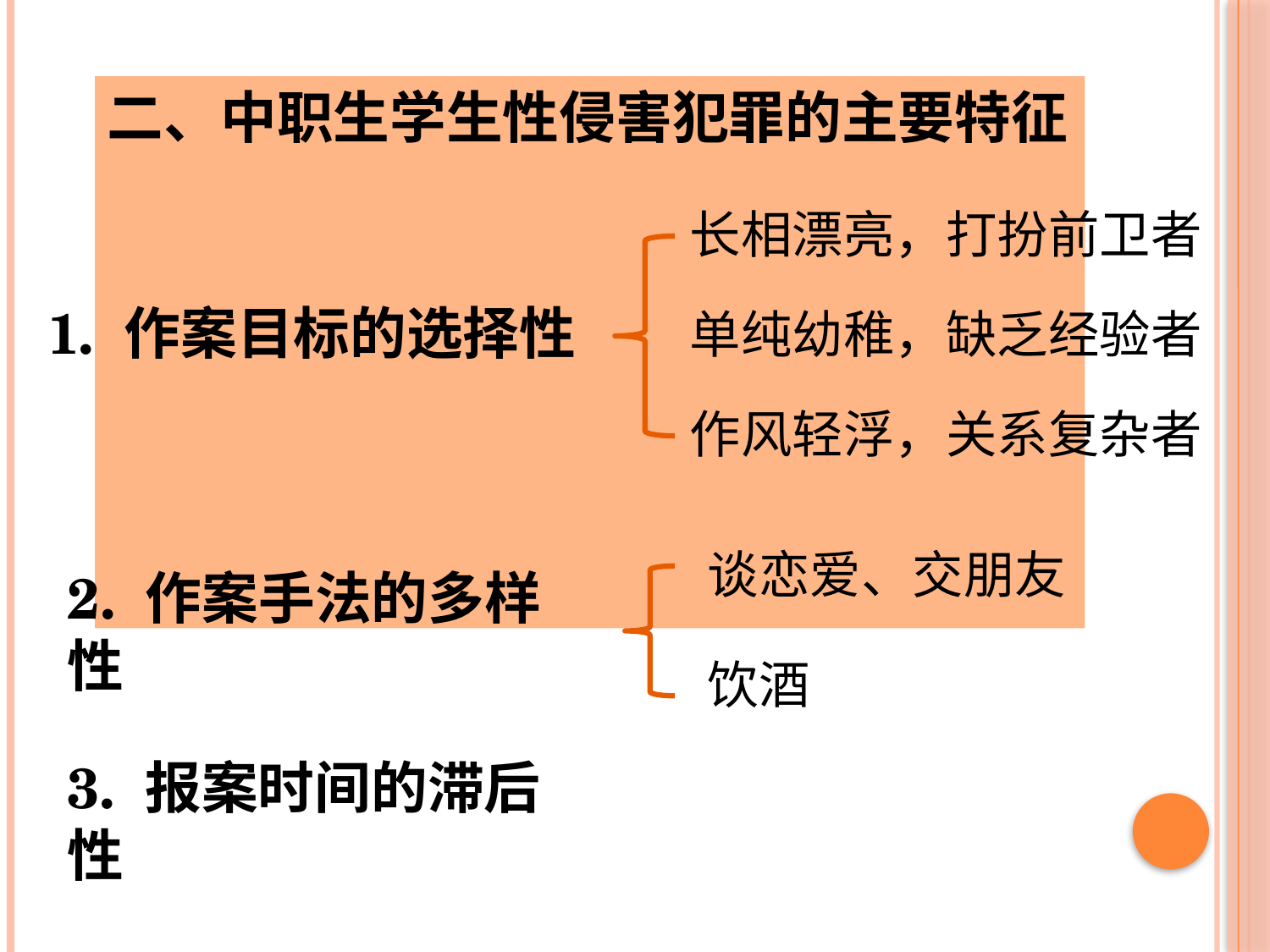

二、中职生学生性侵害犯罪的主要特征
长相漂亮，打扮前卫者

1. 作案目标的选择性
单纯幼稚，缺乏经验者
作风轻浮，关系复杂者
谈恋爱、交朋友

2. 作案手法的多样性
饮酒
3. 报案时间的滞后性